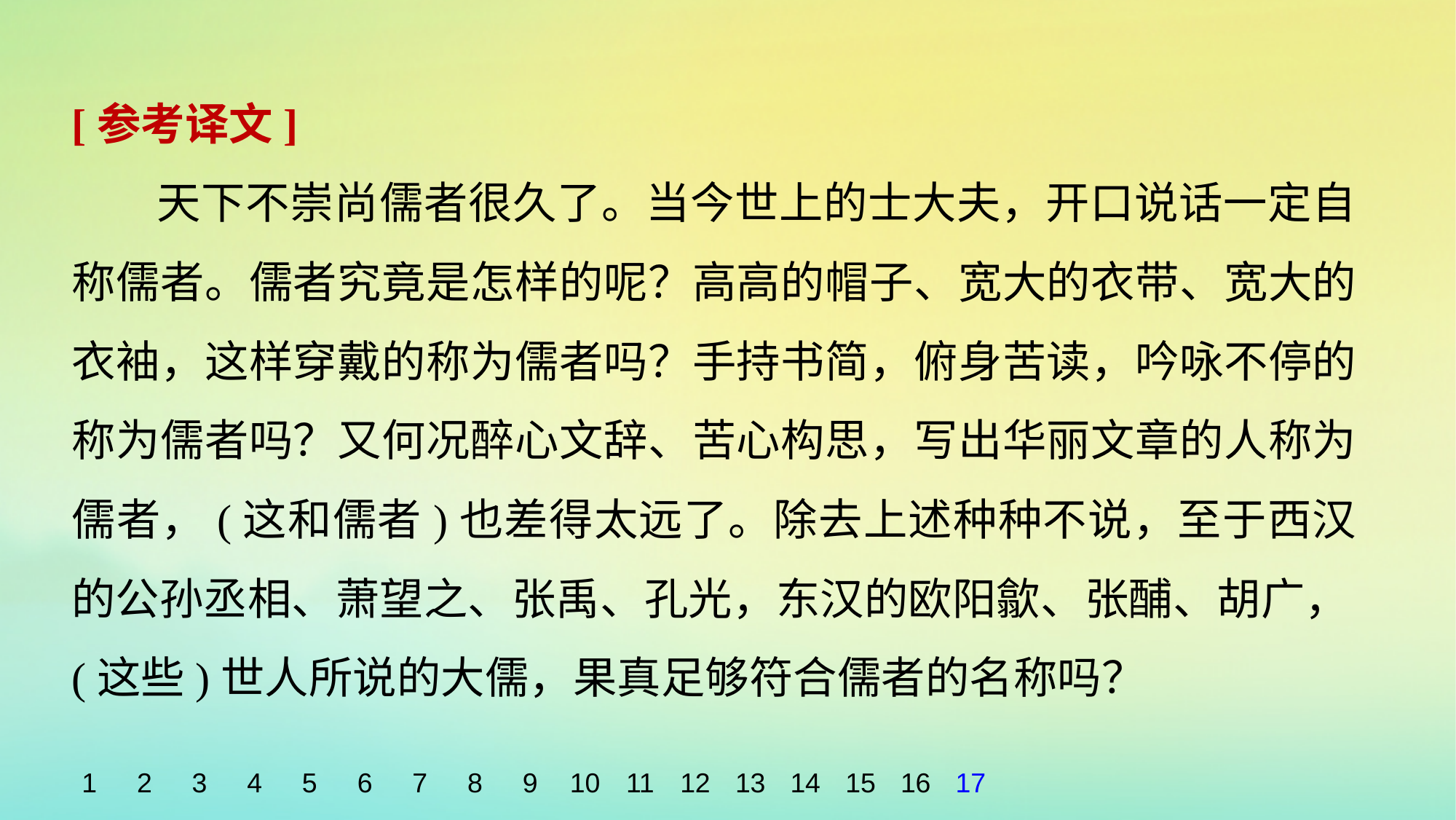

[参考译文]
天下不崇尚儒者很久了。当今世上的士大夫，开口说话一定自称儒者。儒者究竟是怎样的呢？高高的帽子、宽大的衣带、宽大的衣袖，这样穿戴的称为儒者吗？手持书简，俯身苦读，吟咏不停的称为儒者吗？又何况醉心文辞、苦心构思，写出华丽文章的人称为儒者，(这和儒者)也差得太远了。除去上述种种不说，至于西汉的公孙丞相、萧望之、张禹、孔光，东汉的欧阳歙、张酺、胡广，(这些)世人所说的大儒，果真足够符合儒者的名称吗？
1
2
3
4
5
6
7
8
9
10
11
12
13
14
15
16
17